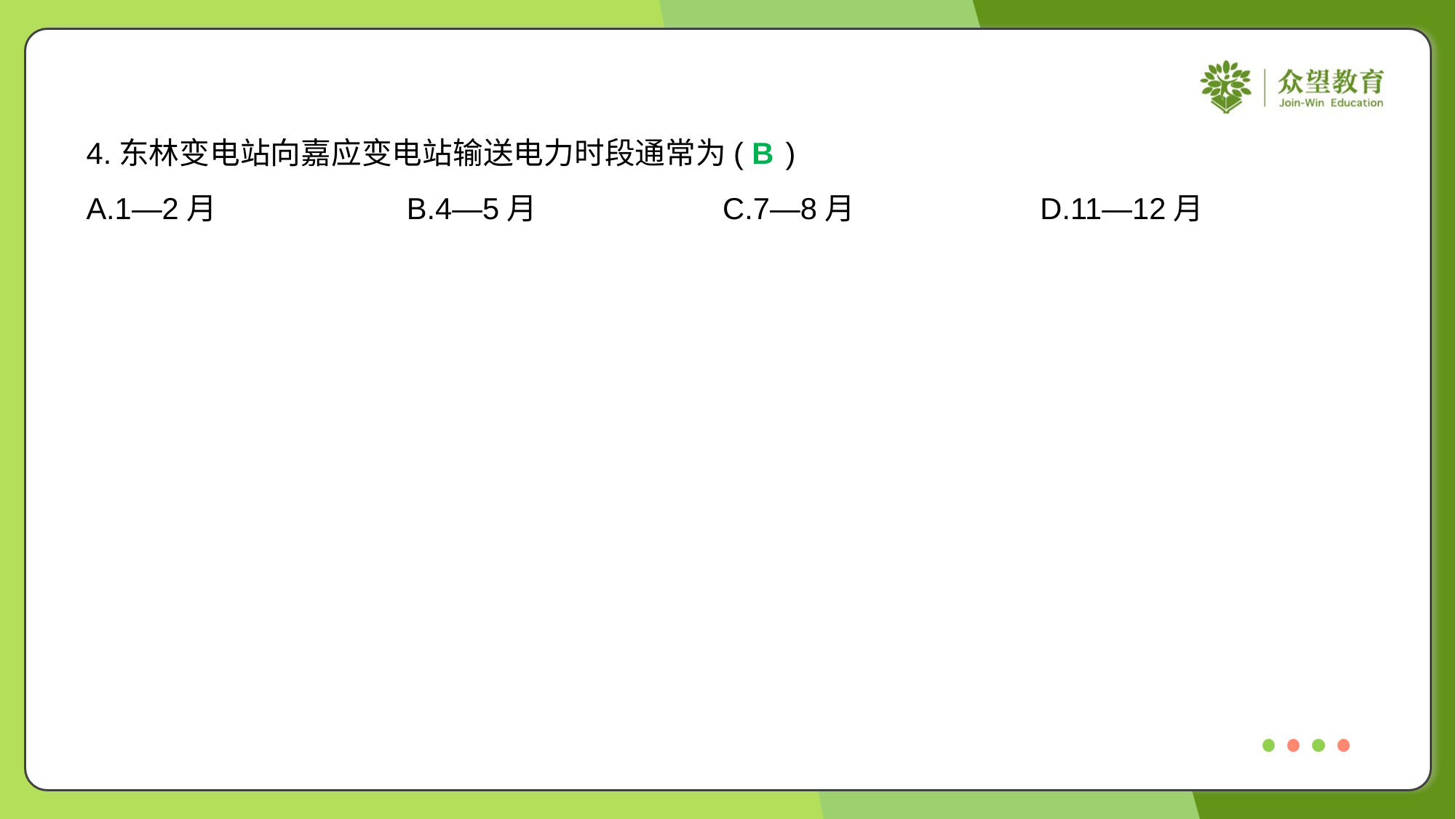

4.东林变电站向嘉应变电站输送电力时段通常为(     )
B
A.1—2月	B.4—5月	C.7—8月	D.11—12月